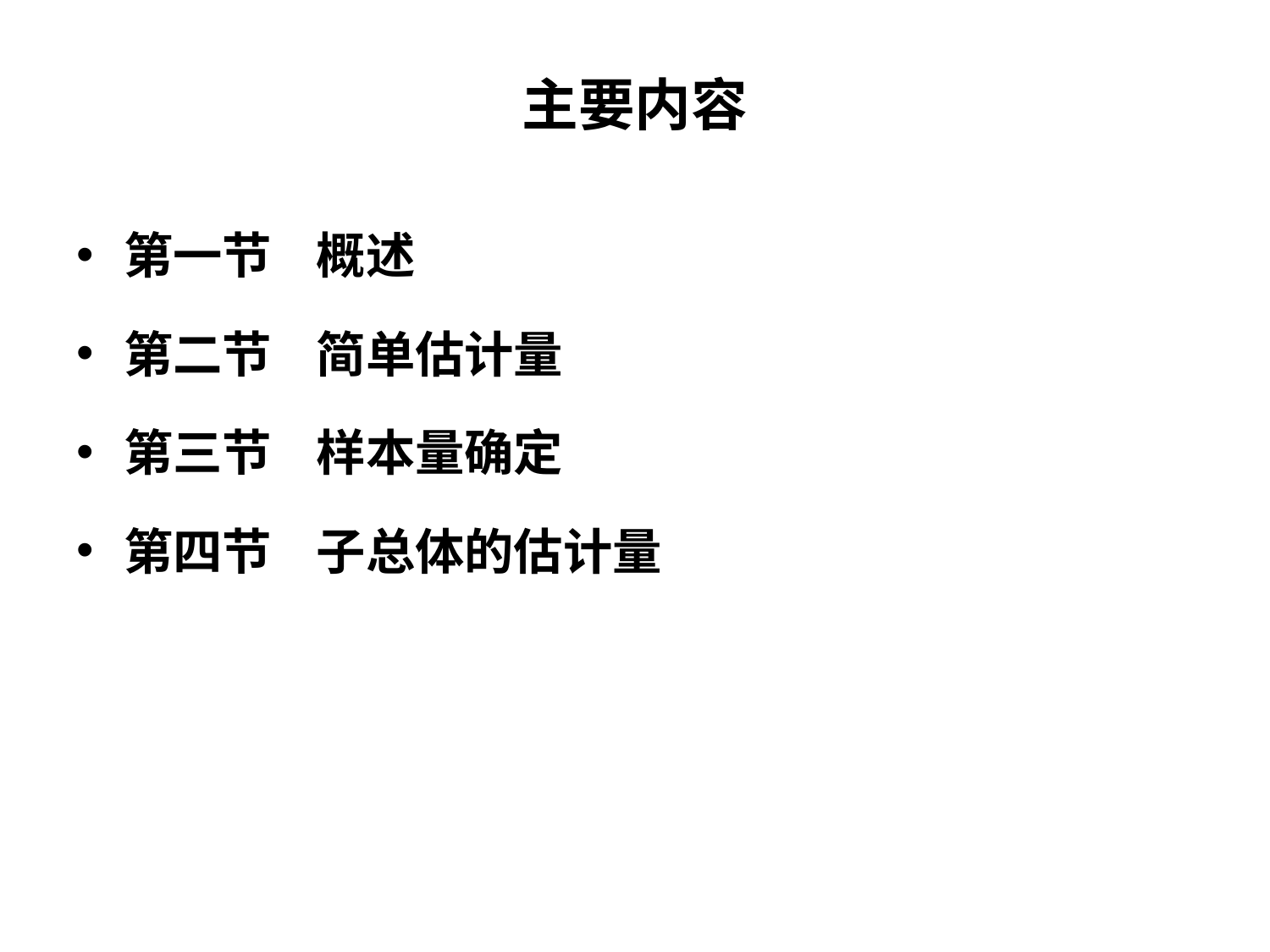

# 主要内容
第一节    概述
第二节    简单估计量
第三节    样本量确定
第四节    子总体的估计量